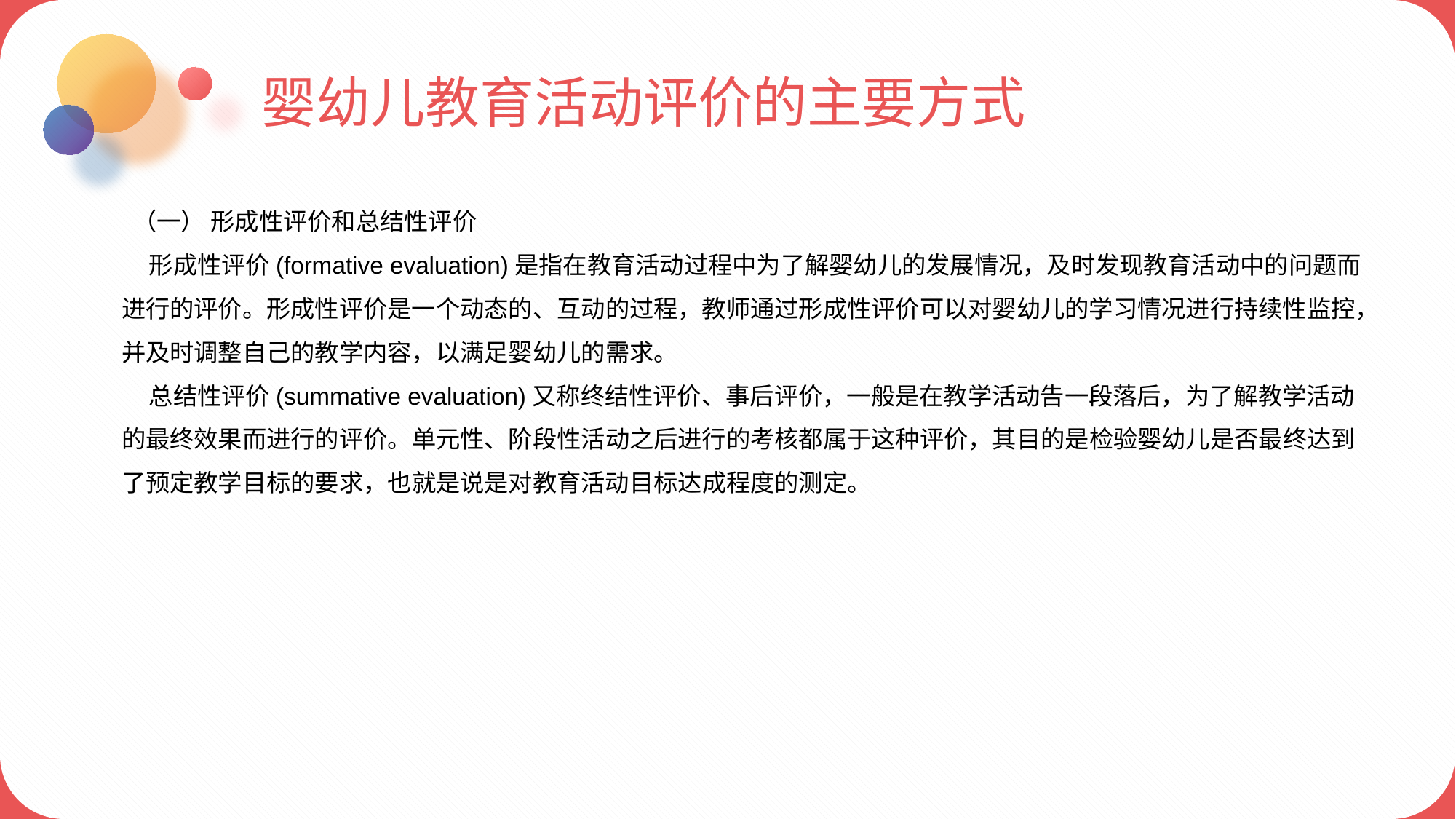

婴幼儿教育活动评价的主要方式
 （一） 形成性评价和总结性评价
    形成性评价(formative evaluation)是指在教育活动过程中为了解婴幼儿的发展情况，及时发现教育活动中的问题而进行的评价。形成性评价是一个动态的、互动的过程，教师通过形成性评价可以对婴幼儿的学习情况进行持续性监控，并及时调整自己的教学内容，以满足婴幼儿的需求。
    总结性评价(summative evaluation)又称终结性评价、事后评价，一般是在教学活动告一段落后，为了解教学活动的最终效果而进行的评价。单元性、阶段性活动之后进行的考核都属于这种评价，其目的是检验婴幼儿是否最终达到了预定教学目标的要求，也就是说是对教育活动目标达成程度的测定。